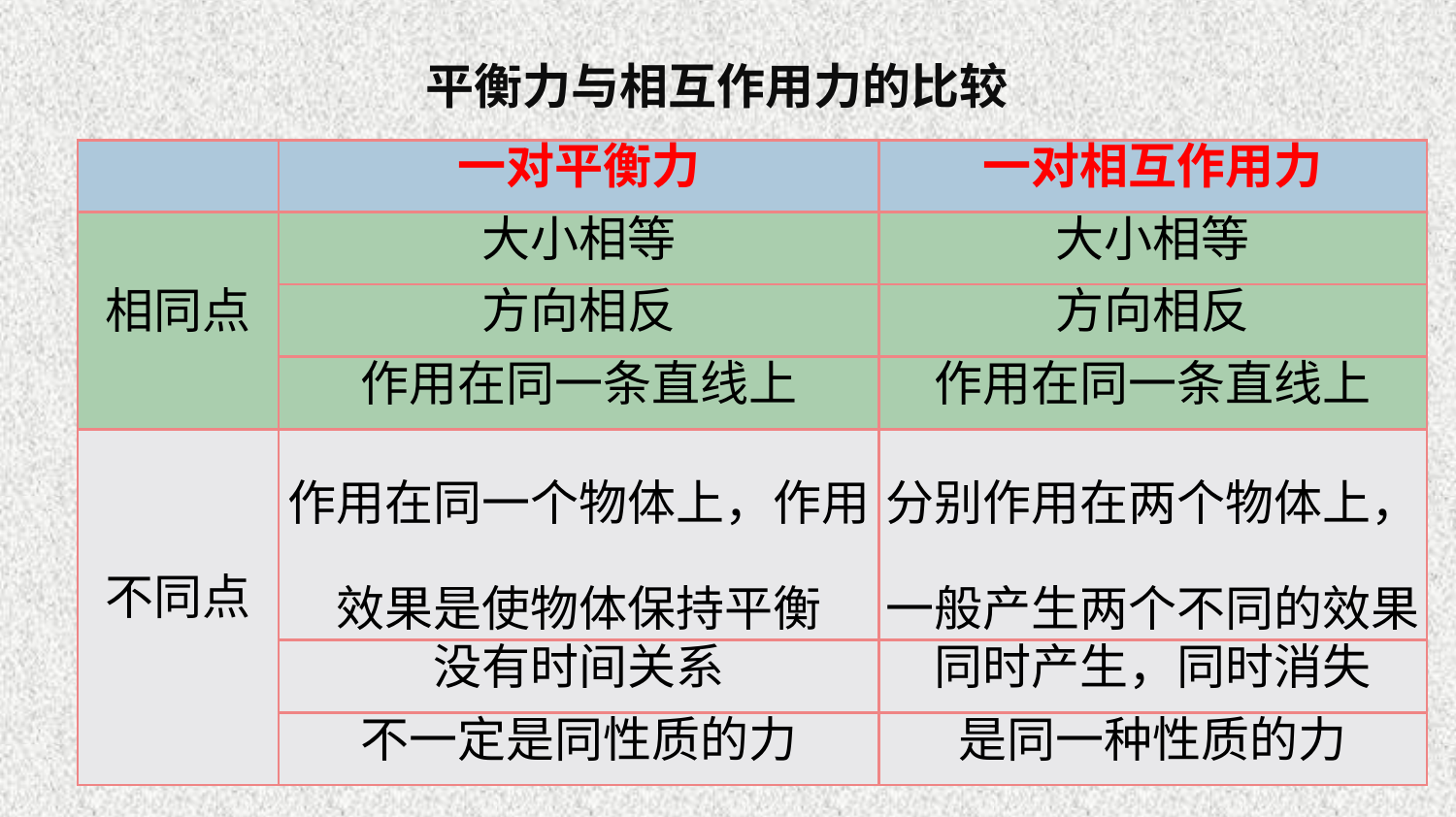

平衡力与相互作用力的比较
|  | 一对平衡力 | 一对相互作用力 |
| --- | --- | --- |
| 相同点 | 大小相等 | 大小相等 |
|  | 方向相反 | 方向相反 |
|  | 作用在同一条直线上 | 作用在同一条直线上 |
| 不同点 | 作用在同一个物体上，作用 效果是使物体保持平衡 | 分别作用在两个物体上， 一般产生两个不同的效果 |
|  | 没有时间关系 | 同时产生，同时消失 |
|  | 不一定是同性质的力 | 是同一种性质的力 |